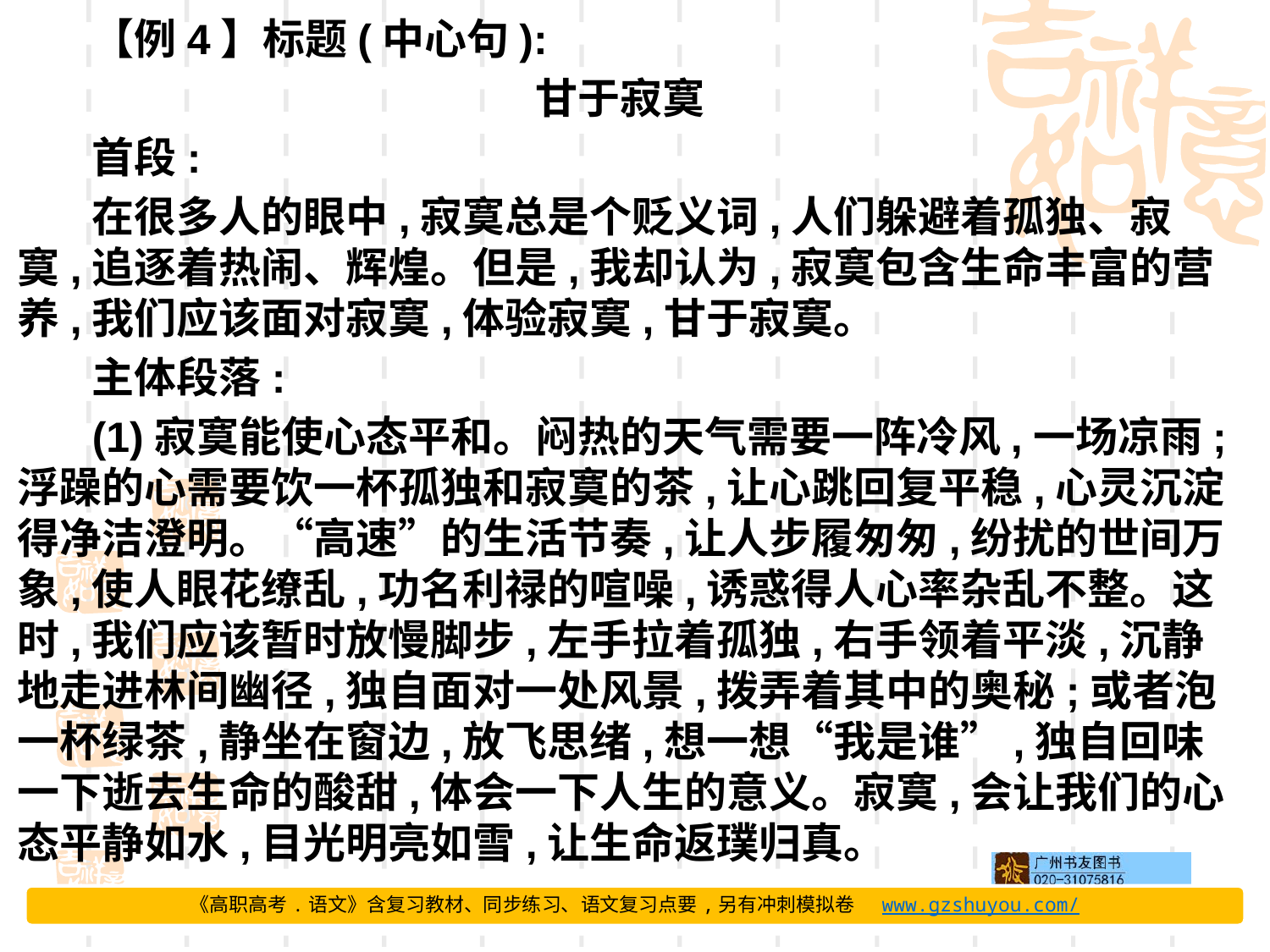

【例4】标题(中心句):
甘于寂寞
首段:
在很多人的眼中,寂寞总是个贬义词,人们躲避着孤独、寂寞,追逐着热闹、辉煌。但是,我却认为,寂寞包含生命丰富的营养,我们应该面对寂寞,体验寂寞,甘于寂寞。
主体段落:
(1)寂寞能使心态平和。闷热的天气需要一阵冷风,一场凉雨;浮躁的心需要饮一杯孤独和寂寞的茶,让心跳回复平稳,心灵沉淀得净洁澄明。“高速”的生活节奏,让人步履匆匆,纷扰的世间万象,使人眼花缭乱,功名利禄的喧噪,诱惑得人心率杂乱不整。这时,我们应该暂时放慢脚步,左手拉着孤独,右手领着平淡,沉静地走进林间幽径,独自面对一处风景,拨弄着其中的奥秘;或者泡一杯绿茶,静坐在窗边,放飞思绪,想一想“我是谁”,独自回味一下逝去生命的酸甜,体会一下人生的意义。寂寞,会让我们的心态平静如水,目光明亮如雪,让生命返璞归真。